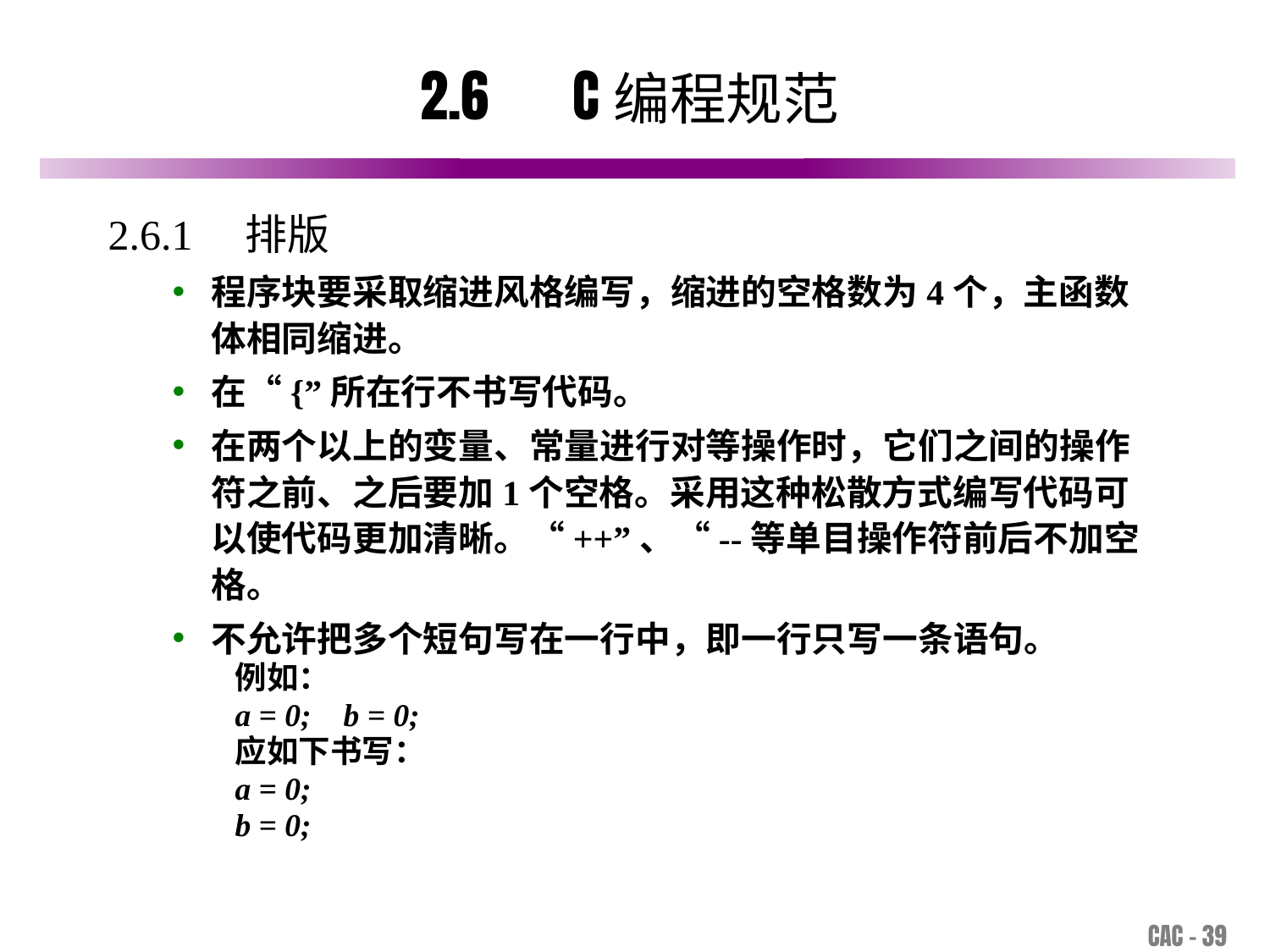

# 2.6　C编程规范
2.6.1　排版
程序块要采取缩进风格编写，缩进的空格数为4个，主函数体相同缩进。
在“{”所在行不书写代码。
在两个以上的变量、常量进行对等操作时，它们之间的操作符之前、之后要加1个空格。采用这种松散方式编写代码可以使代码更加清晰。“++”、“--等单目操作符前后不加空格。
不允许把多个短句写在一行中，即一行只写一条语句。
例如：
a = 0;    b = 0;
应如下书写：
a = 0;
b = 0;
39